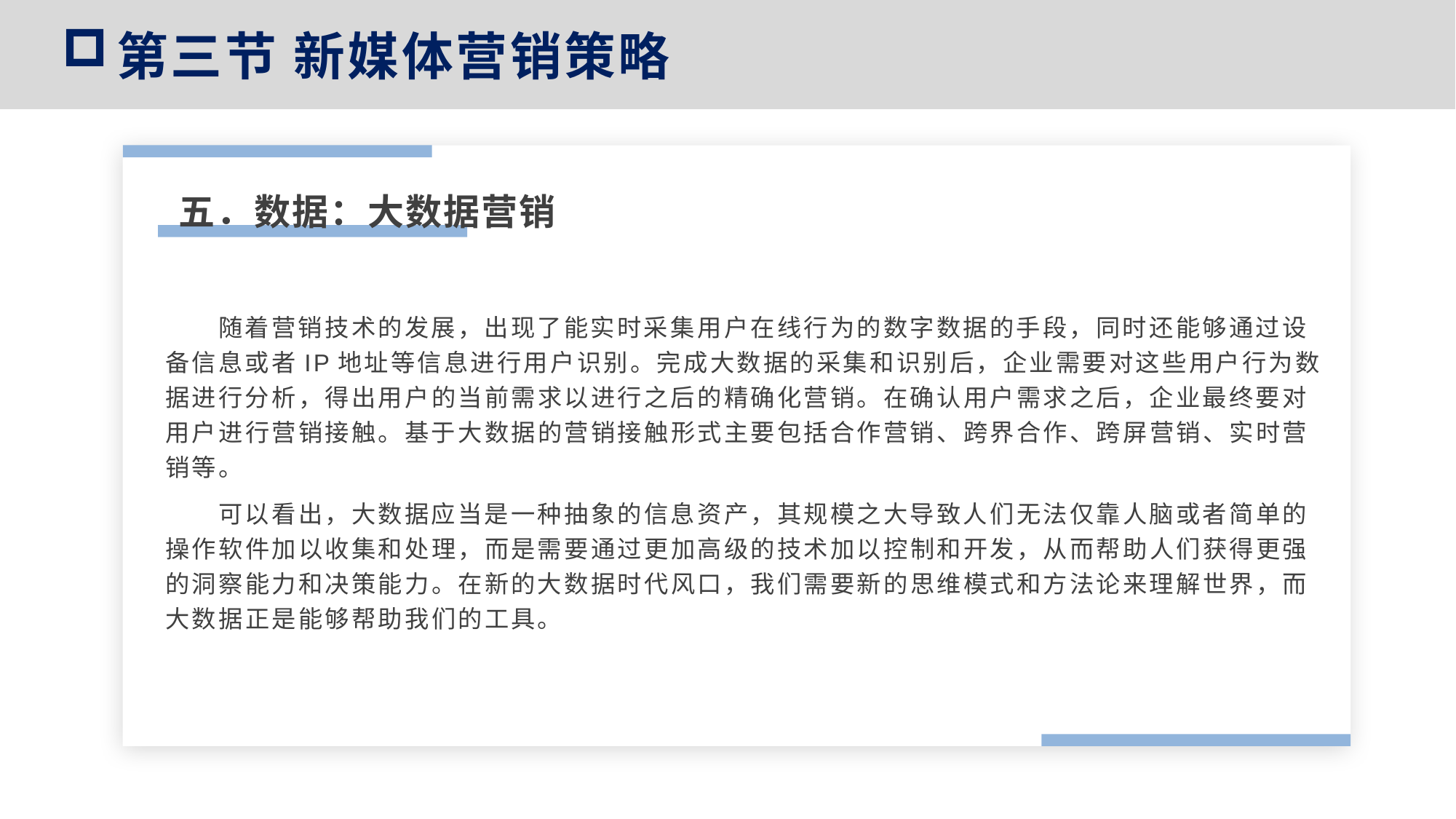

第三节 新媒体营销策略

五．数据：大数据营销

      随着营销技术的发展，出现了能实时采集用户在线行为的数字数据的手段，同时还能够通过设备信息或者IP地址等信息进行用户识别。完成大数据的采集和识别后，企业需要对这些用户行为数据进行分析，得出用户的当前需求以进行之后的精确化营销。在确认用户需求之后，企业最终要对用户进行营销接触。基于大数据的营销接触形式主要包括合作营销、跨界合作、跨屏营销、实时营销等。
      可以看出，大数据应当是一种抽象的信息资产，其规模之大导致人们无法仅靠人脑或者简单的操作软件加以收集和处理，而是需要通过更加高级的技术加以控制和开发，从而帮助人们获得更强的洞察能力和决策能力。在新的大数据时代风口，我们需要新的思维模式和方法论来理解世界，而大数据正是能够帮助我们的工具。